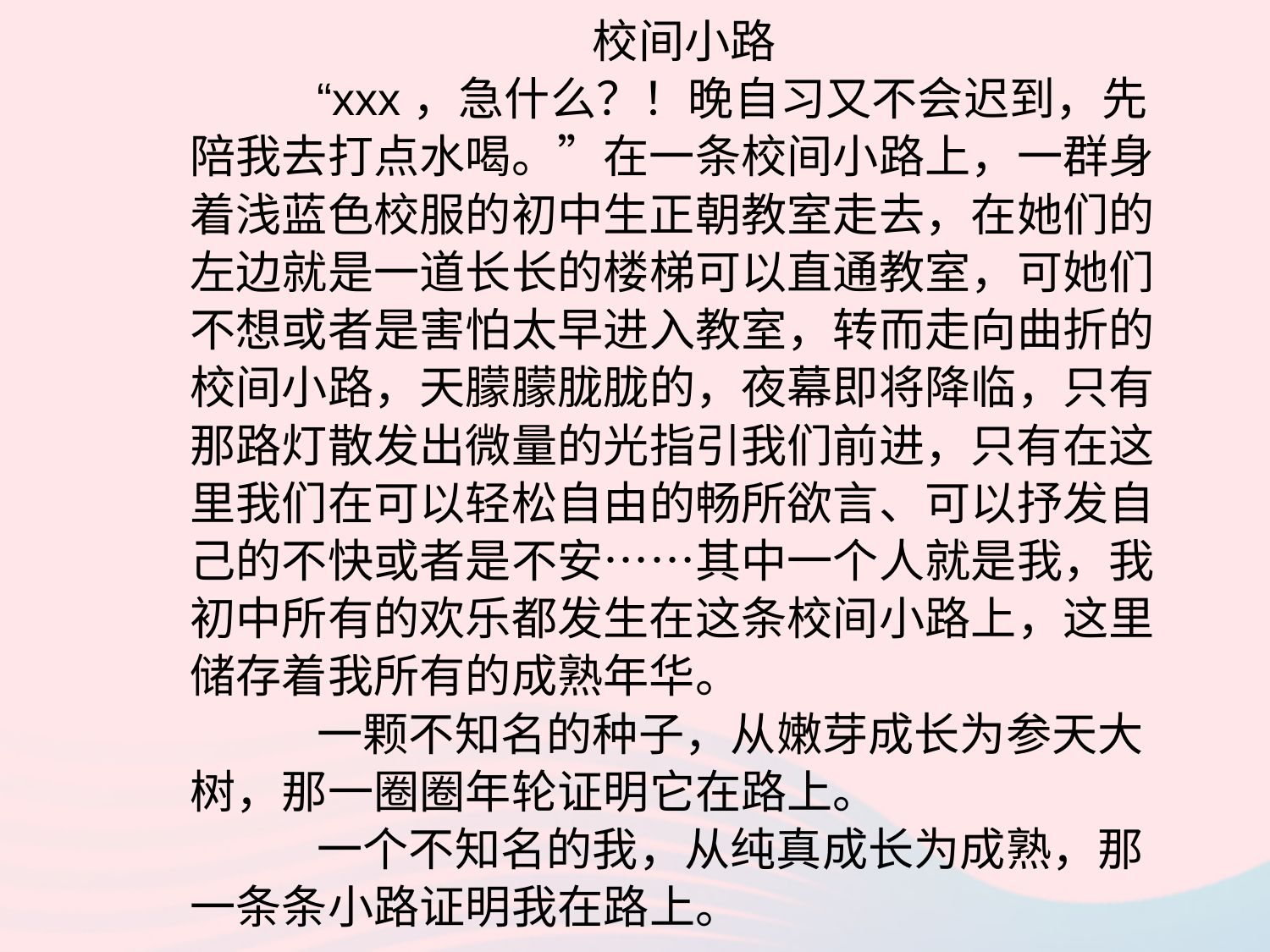

校间小路
	“xxx，急什么？！晚自习又不会迟到，先陪我去打点水喝。”在一条校间小路上，一群身着浅蓝色校服的初中生正朝教室走去，在她们的左边就是一道长长的楼梯可以直通教室，可她们不想或者是害怕太早进入教室，转而走向曲折的校间小路，天朦朦胧胧的，夜幕即将降临，只有那路灯散发出微量的光指引我们前进，只有在这里我们在可以轻松自由的畅所欲言、可以抒发自己的不快或者是不安……其中一个人就是我，我初中所有的欢乐都发生在这条校间小路上，这里储存着我所有的成熟年华。
	一颗不知名的种子，从嫩芽成长为参天大树，那一圈圈年轮证明它在路上。
	一个不知名的我，从纯真成长为成熟，那一条条小路证明我在路上。